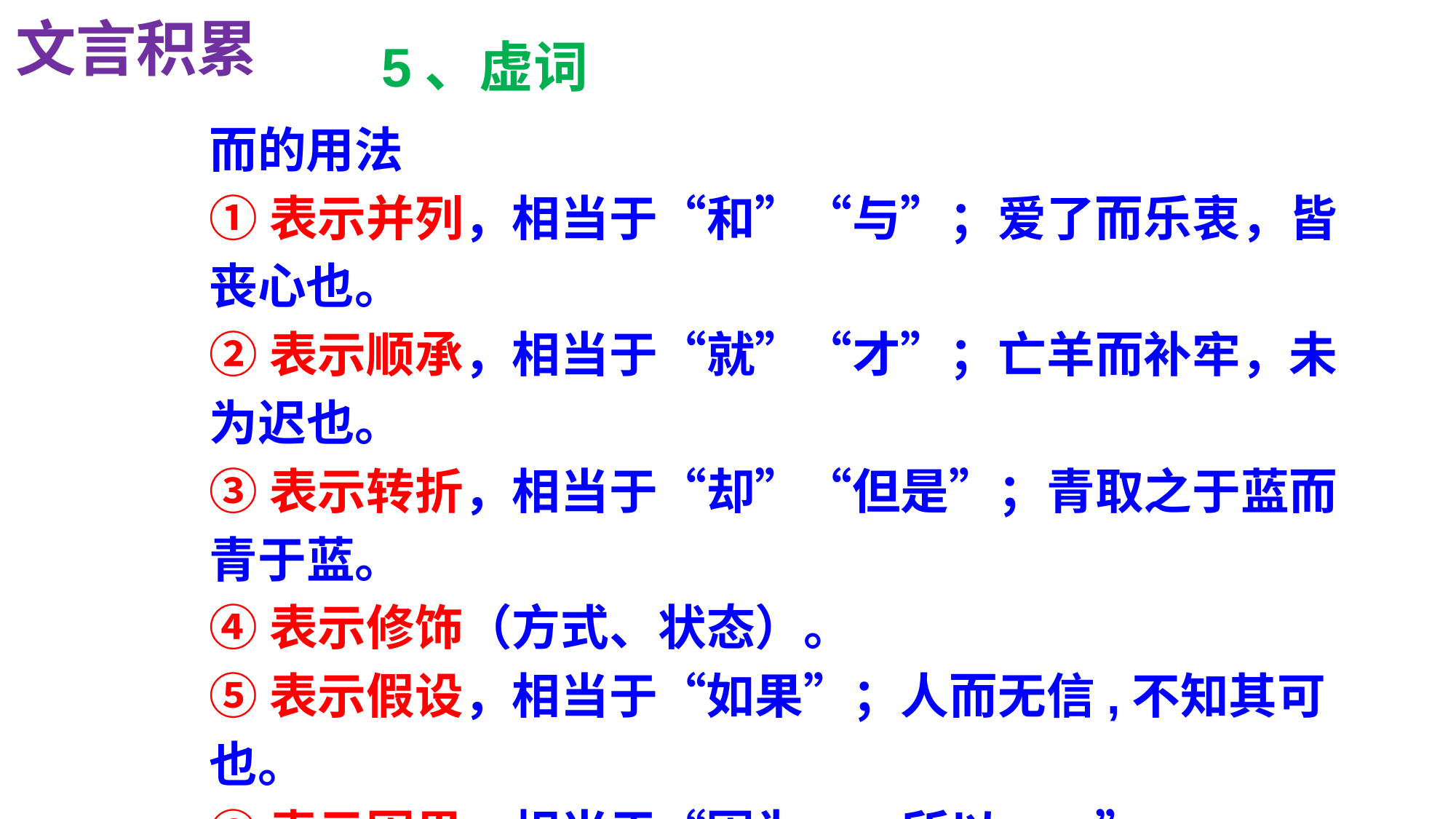

文言积累
5、虚词
而的用法
①表示并列，相当于“和”“与”；爱了而乐衷，皆丧心也。
②表示顺承，相当于“就”“才”；亡羊而补牢，未为迟也。
③表示转折，相当于“却”“但是”；青取之于蓝而青于蓝。
④表示修饰（方式、状态）。
⑤表示假设，相当于“如果”；人而无信,不知其可也。
⑥表示因果，相当于“因为……所以……”。